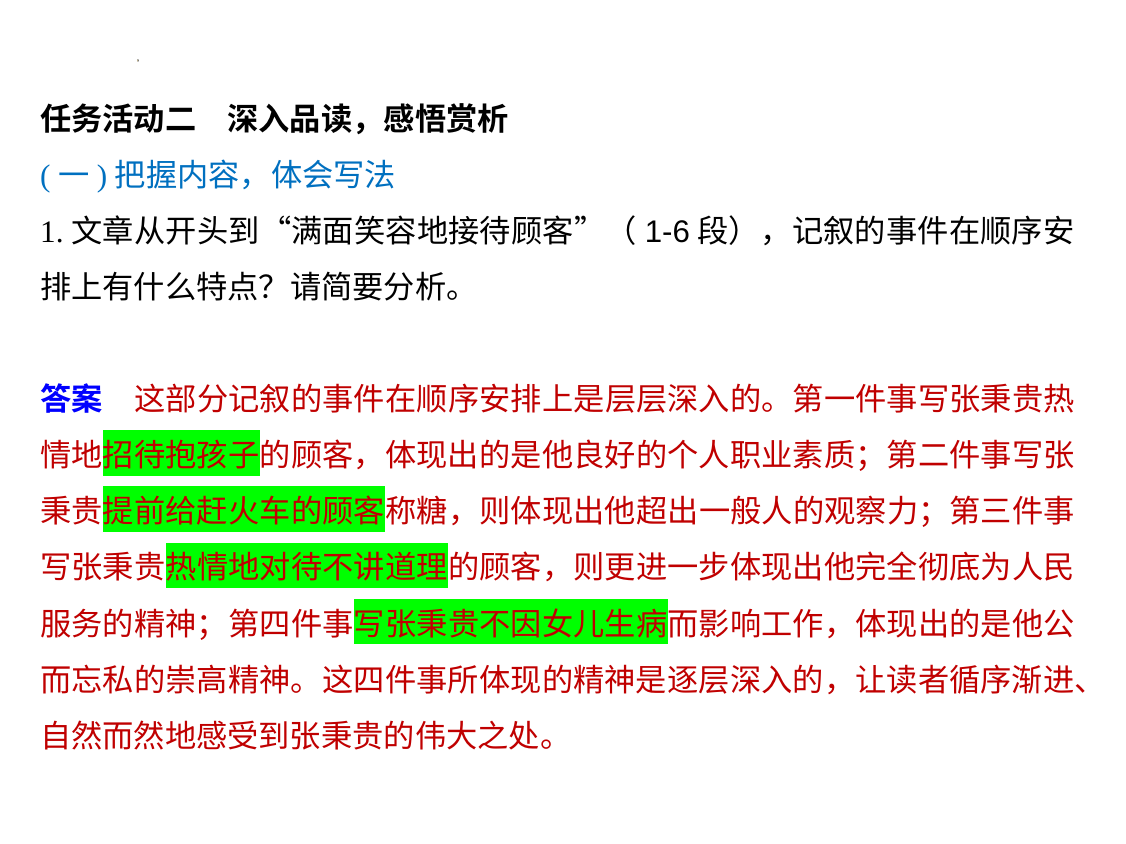

任务活动二　深入品读，感悟赏析
(一)把握内容，体会写法
1.文章从开头到“满面笑容地接待顾客”（1-6段），记叙的事件在顺序安排上有什么特点？请简要分析。
答案　这部分记叙的事件在顺序安排上是层层深入的。第一件事写张秉贵热情地招待抱孩子的顾客，体现出的是他良好的个人职业素质；第二件事写张秉贵提前给赶火车的顾客称糖，则体现出他超出一般人的观察力；第三件事写张秉贵热情地对待不讲道理的顾客，则更进一步体现出他完全彻底为人民服务的精神；第四件事写张秉贵不因女儿生病而影响工作，体现出的是他公而忘私的崇高精神。这四件事所体现的精神是逐层深入的，让读者循序渐进、自然而然地感受到张秉贵的伟大之处。